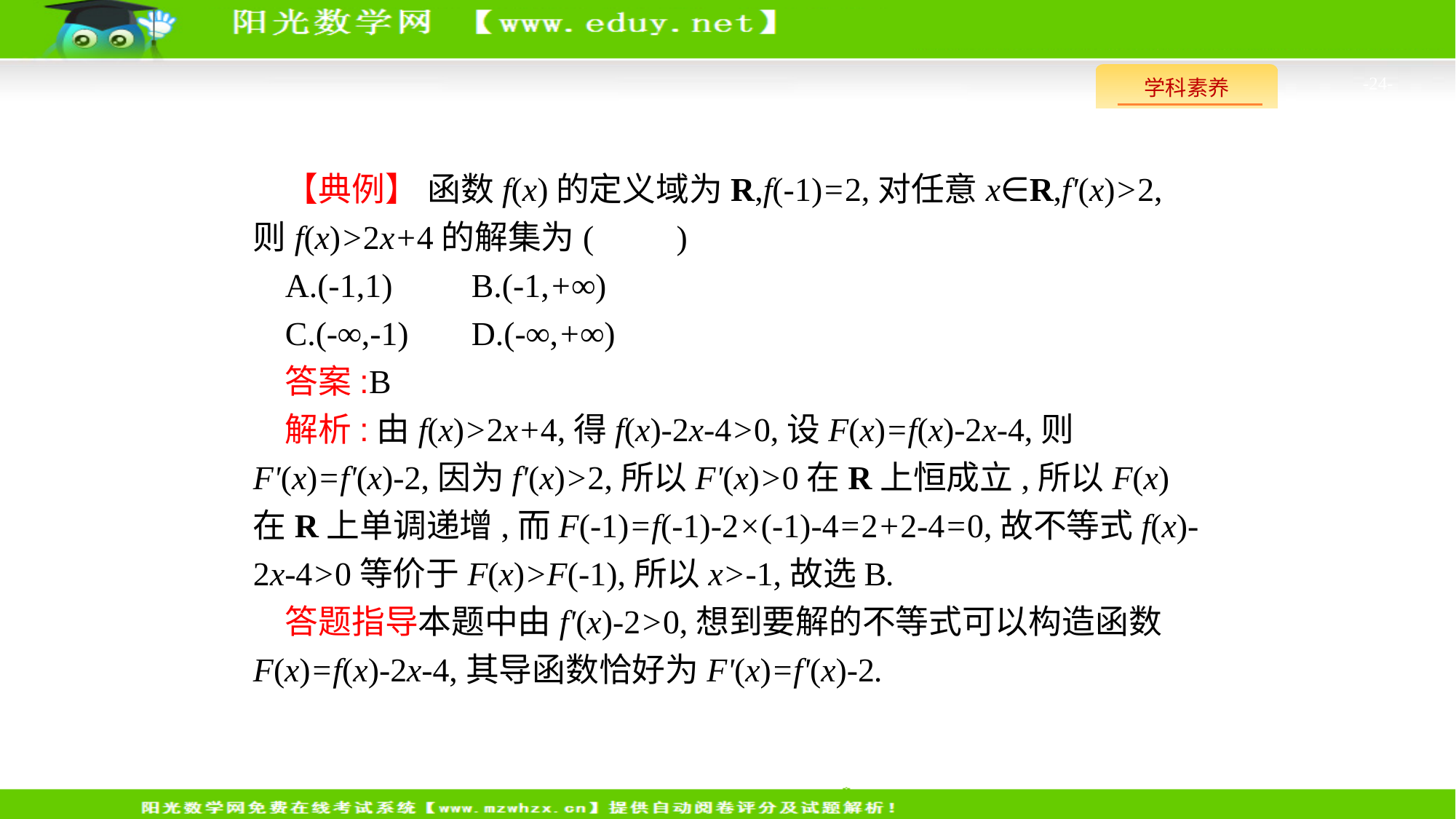

-24-
【典例】 函数f(x)的定义域为R,f(-1)=2,对任意x∈R,f'(x)>2,则f(x)>2x+4的解集为(　　)
A.(-1,1)	B.(-1,+∞)
C.(-∞,-1)	D.(-∞,+∞)
答案:B
解析:由f(x)>2x+4,得f(x)-2x-4>0,设F(x)=f(x)-2x-4,则F'(x)=f'(x)-2,因为f'(x)>2,所以F'(x)>0在R上恒成立,所以F(x)在R上单调递增,而F(-1)=f(-1)-2×(-1)-4=2+2-4=0,故不等式f(x)-2x-4>0等价于F(x)>F(-1),所以x>-1,故选B.
答题指导本题中由f'(x)-2>0,想到要解的不等式可以构造函数F(x)=f(x)-2x-4,其导函数恰好为F'(x)=f'(x)-2.